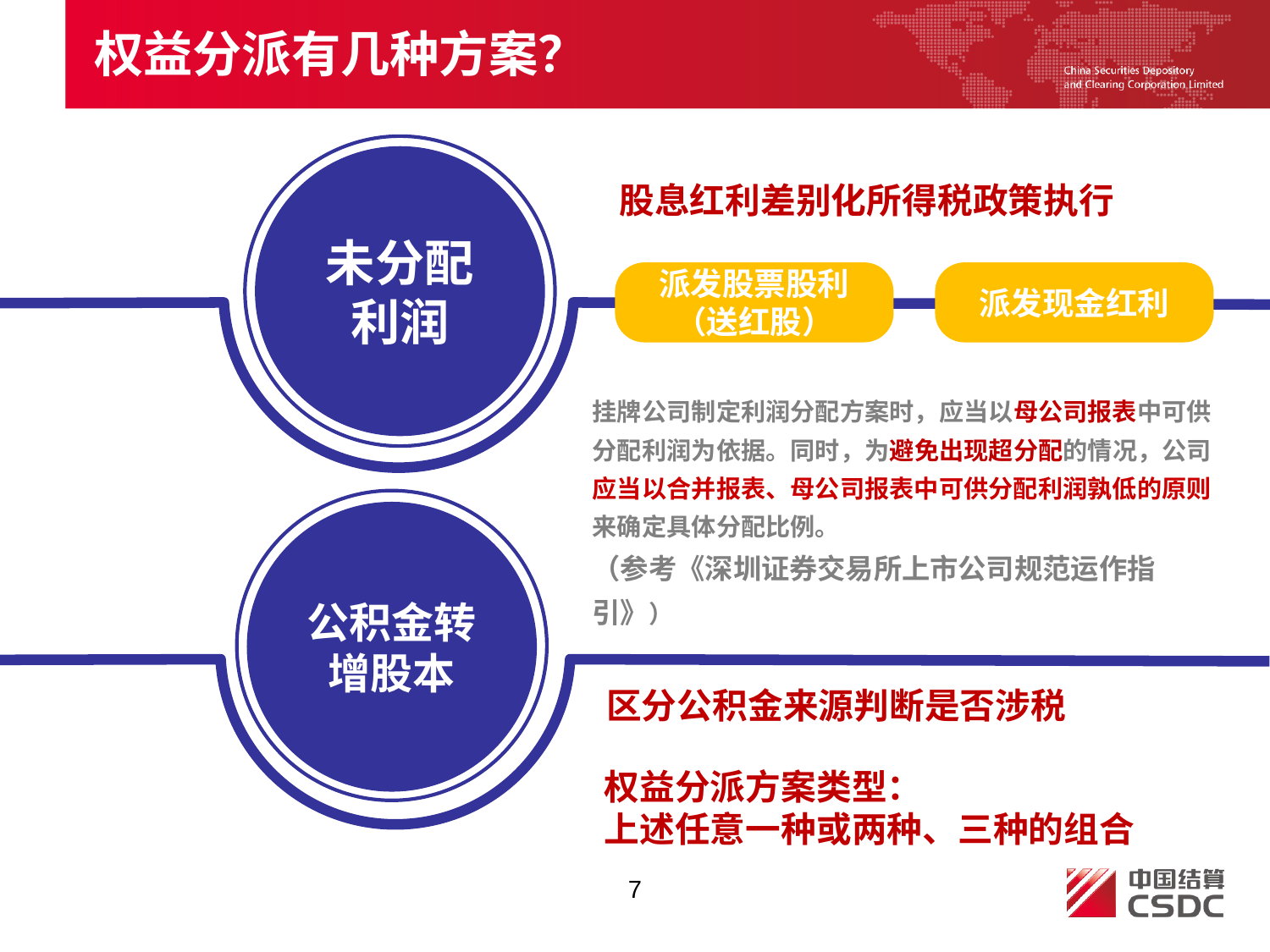

权益分派有几种方案？

未分配利润
股息红利差别化所得税政策执行
派发股票股利（送红股）
派发现金红利

挂牌公司制定利润分配方案时，应当以母公司报表中可供分配利润为依据。同时，为避免出现超分配的情况，公司应当以合并报表、母公司报表中可供分配利润孰低的原则来确定具体分配比例。
（参考《深圳证券交易所上市公司规范运作指引》）

公积金转增股本

区分公积金来源判断是否涉税
权益分派方案类型：
上述任意一种或两种、三种的组合
7